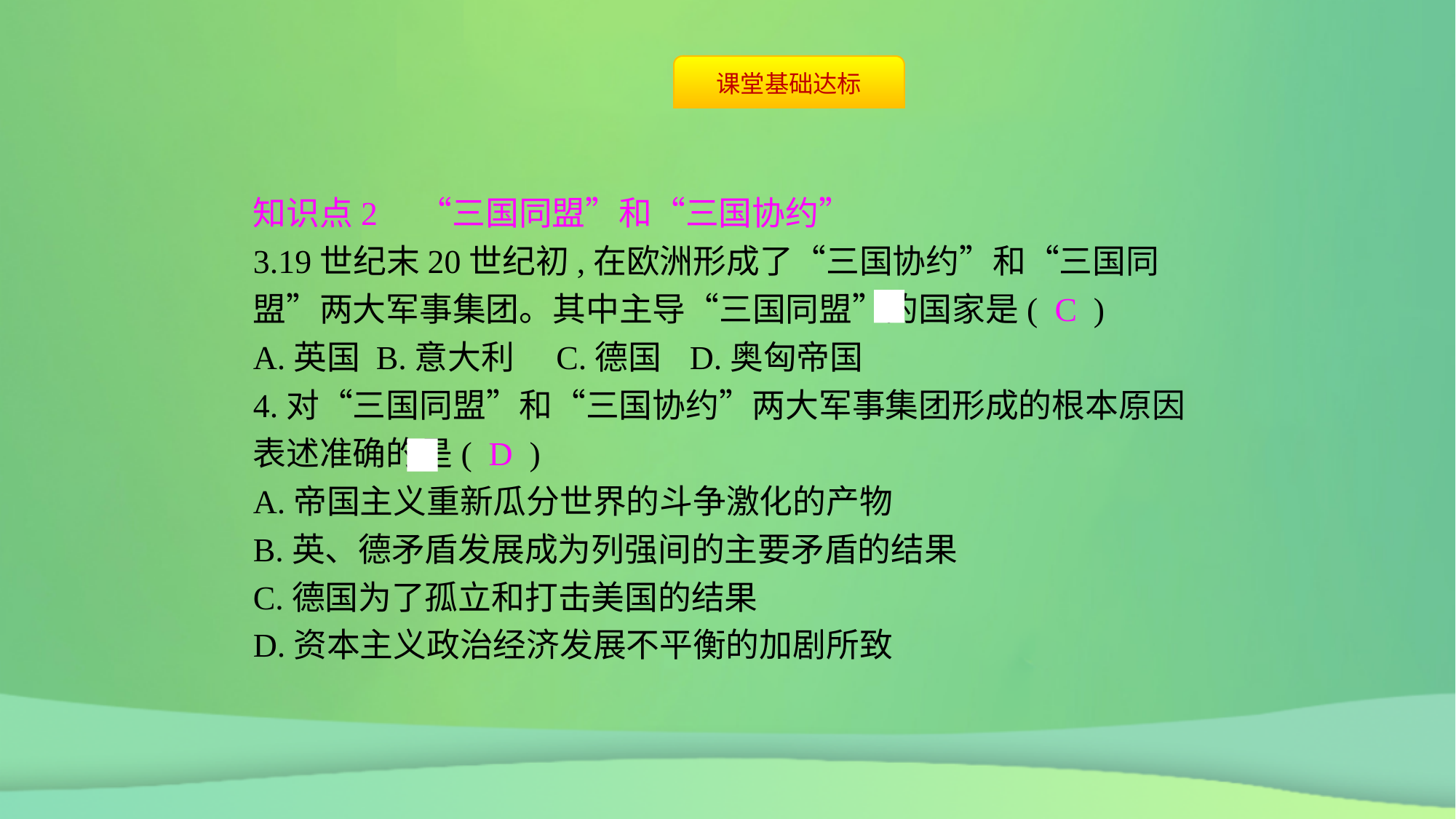

知识点2　“三国同盟”和“三国协约”
3.19世纪末20世纪初,在欧洲形成了“三国协约”和“三国同盟”两大军事集团。其中主导“三国同盟”的国家是(  C  )
A.英国	B.意大利	C.德国	D.奥匈帝国
4.对“三国同盟”和“三国协约”两大军事集团形成的根本原因表述准确的是(  D  )
A.帝国主义重新瓜分世界的斗争激化的产物
B.英、德矛盾发展成为列强间的主要矛盾的结果
C.德国为了孤立和打击美国的结果
D.资本主义政治经济发展不平衡的加剧所致